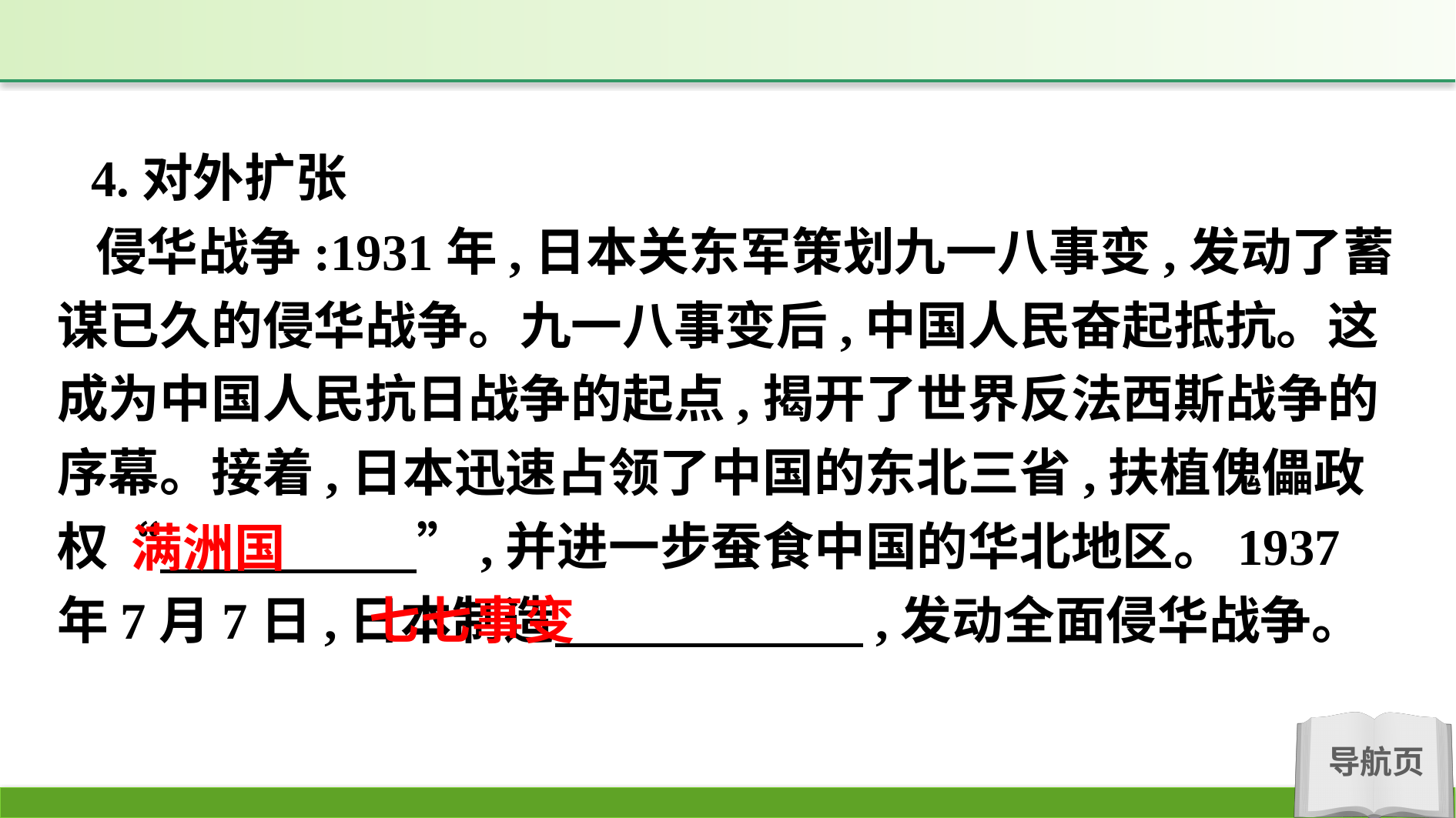

4.对外扩张
侵华战争:1931年,日本关东军策划九一八事变,发动了蓄谋已久的侵华战争。九一八事变后,中国人民奋起抵抗。这成为中国人民抗日战争的起点,揭开了世界反法西斯战争的序幕。接着,日本迅速占领了中国的东北三省,扶植傀儡政权“　　　　　”,并进一步蚕食中国的华北地区。1937年7月7日,日本制造　　　　　　,发动全面侵华战争。
满洲国
七七事变